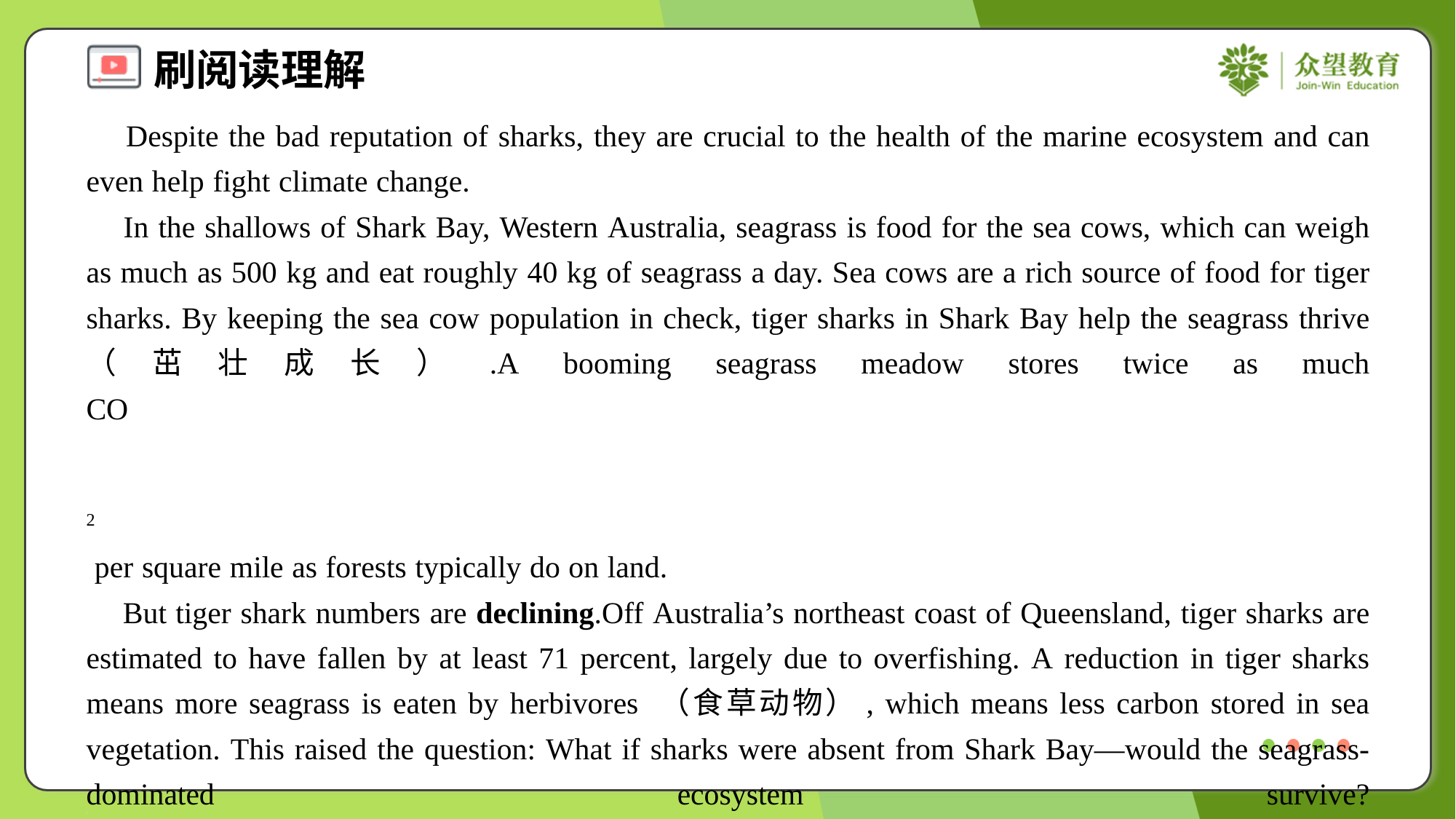

Despite the bad reputation of sharks, they are crucial to the health of the marine ecosystem and can even help fight climate change.
    In the shallows of Shark Bay, Western Australia, seagrass is food for the sea cows, which can weigh as much as 500 kg and eat roughly 40 kg of seagrass a day. Sea cows are a rich source of food for tiger sharks. By keeping the sea cow population in check, tiger sharks in Shark Bay help the seagrass thrive （茁壮成长）.A booming seagrass meadow stores twice as much CO<m> 2</m> per square mile as forests typically do on land.
    But tiger shark numbers are declining.Off Australia’s northeast coast of Queensland, tiger sharks are estimated to have fallen by at least 71 percent, largely due to overfishing. A reduction in tiger sharks means more seagrass is eaten by herbivores （食草动物）, which means less carbon stored in sea vegetation. This raised the question: What if sharks were absent from Shark Bay—would the seagrass-dominated ecosystem survive?#3